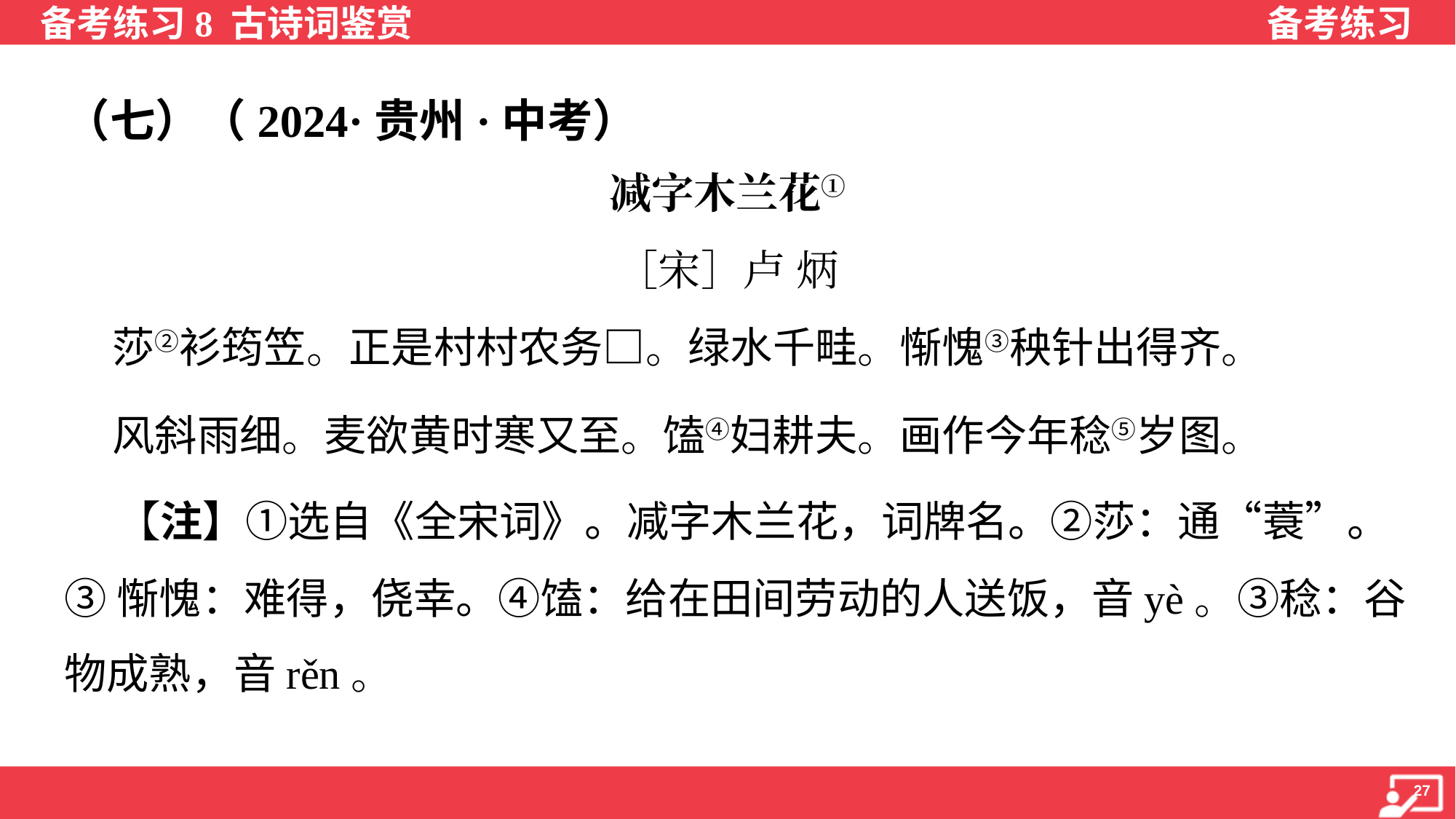

（七）（2024·贵州·中考）
减字木兰花①
［宋］卢 炳
    莎②衫筠笠。正是村村农务□。绿水千畦。惭愧③秧针出得齐。
    风斜雨细。麦欲黄时寒又至。馌④妇耕夫。画作今年稔⑤岁图。
    【注】①选自《全宋词》。减字木兰花，词牌名。②莎：通“蓑”。
③惭愧：难得，侥幸。④馌：给在田间劳动的人送饭，音yè。③稔：谷
物成熟，音rěn。